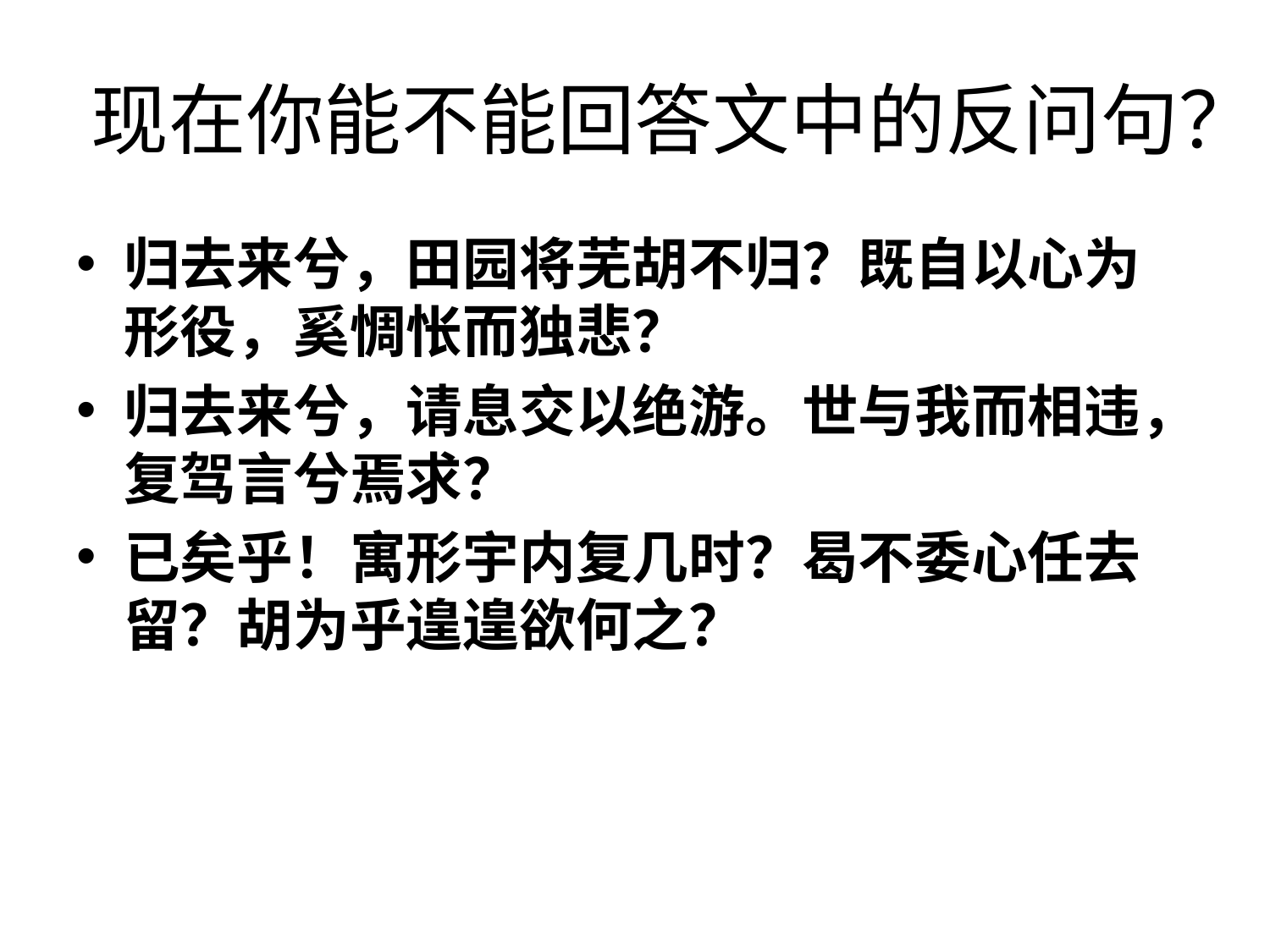

# 现在你能不能回答文中的反问句？
归去来兮，田园将芜胡不归？既自以心为形役，奚惆怅而独悲？
归去来兮，请息交以绝游。世与我而相违，复驾言兮焉求？
已矣乎！寓形宇内复几时？曷不委心任去留？胡为乎遑遑欲何之？